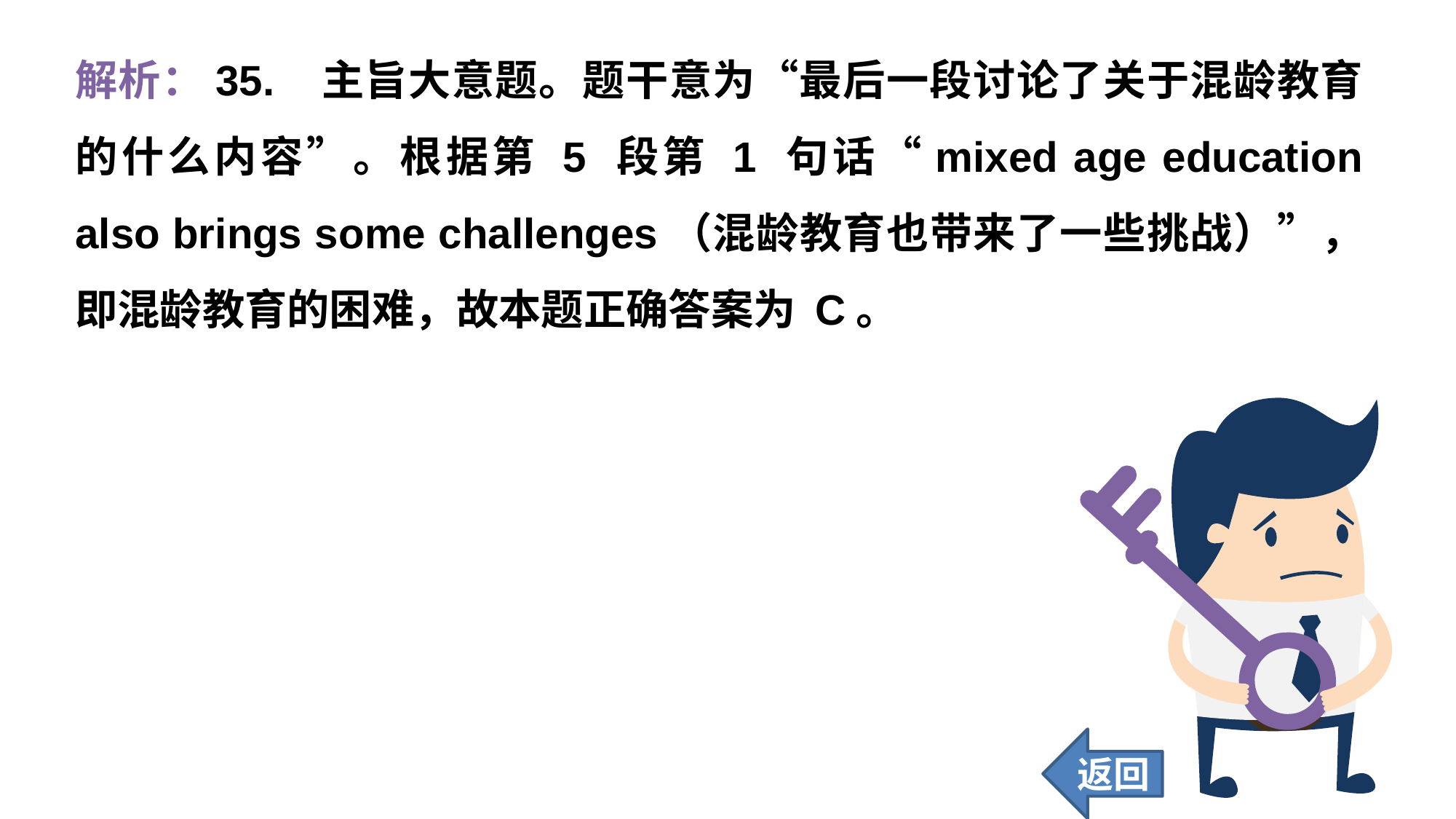

解析：35. 	 主旨大意题。题干意为“最后一段讨论了关于混龄教育的什么内容”。根据第 5 段第 1 句话“mixed age education also brings some challenges（混龄教育也带来了一些挑战）”，即混龄教育的困难，故本题正确答案为 C。

返回
322